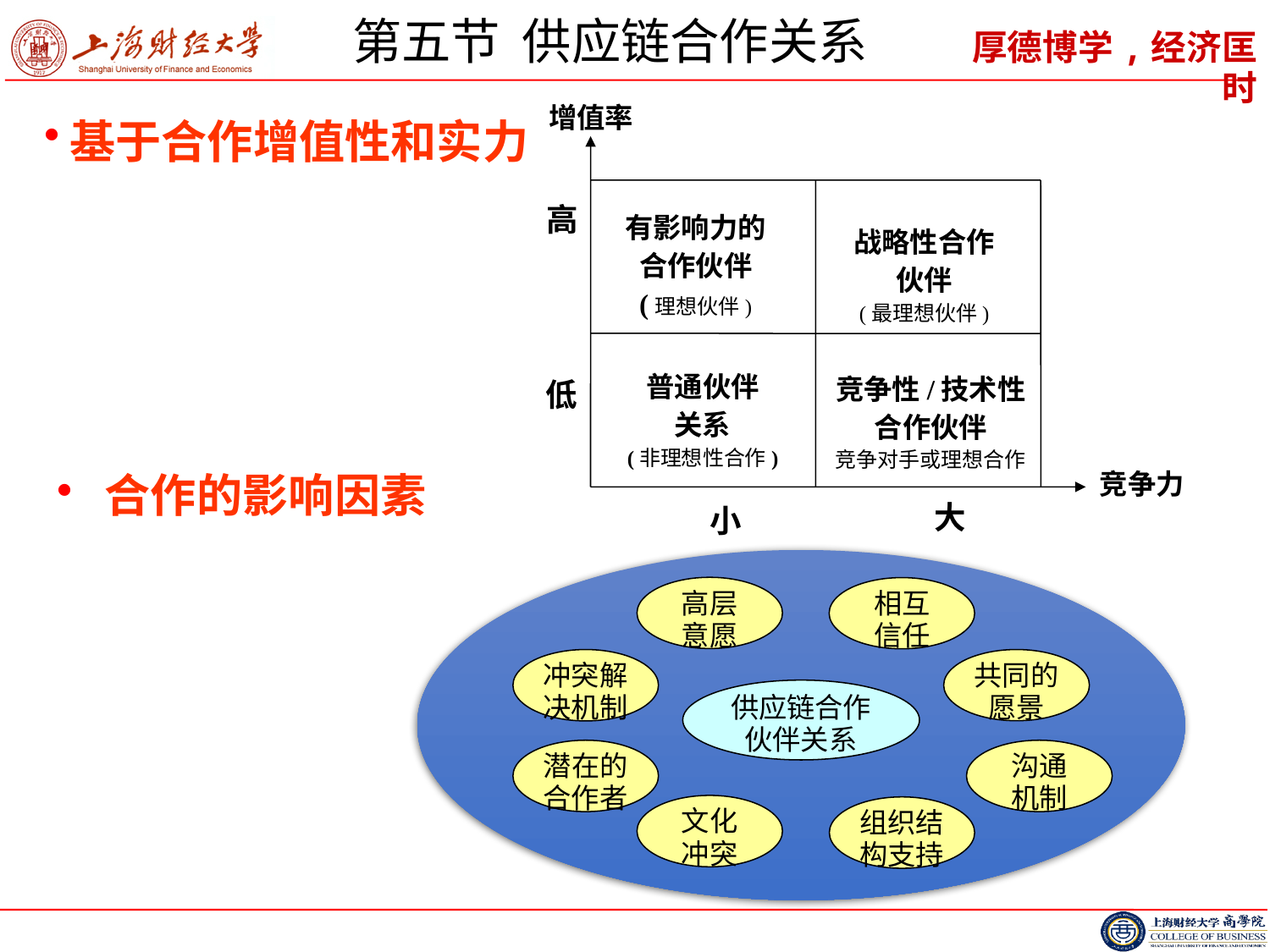

# 第五节  供应链合作关系
增值率

高
有影响力的
合作伙伴
(理想伙伴)
战略性合作
伙伴
(最理想伙伴)

普通伙伴
关系
(非理想性合作)
竞争性/技术性
合作伙伴
竞争对手或理想合作
低
竞争力

大
小
基于合作增值性和实力
合作的影响因素

高层
意愿
相互
信任
冲突解
决机制
共同的
愿景
供应链合作
伙伴关系
潜在的
合作者
沟通
机制
文化
冲突
组织结
构支持